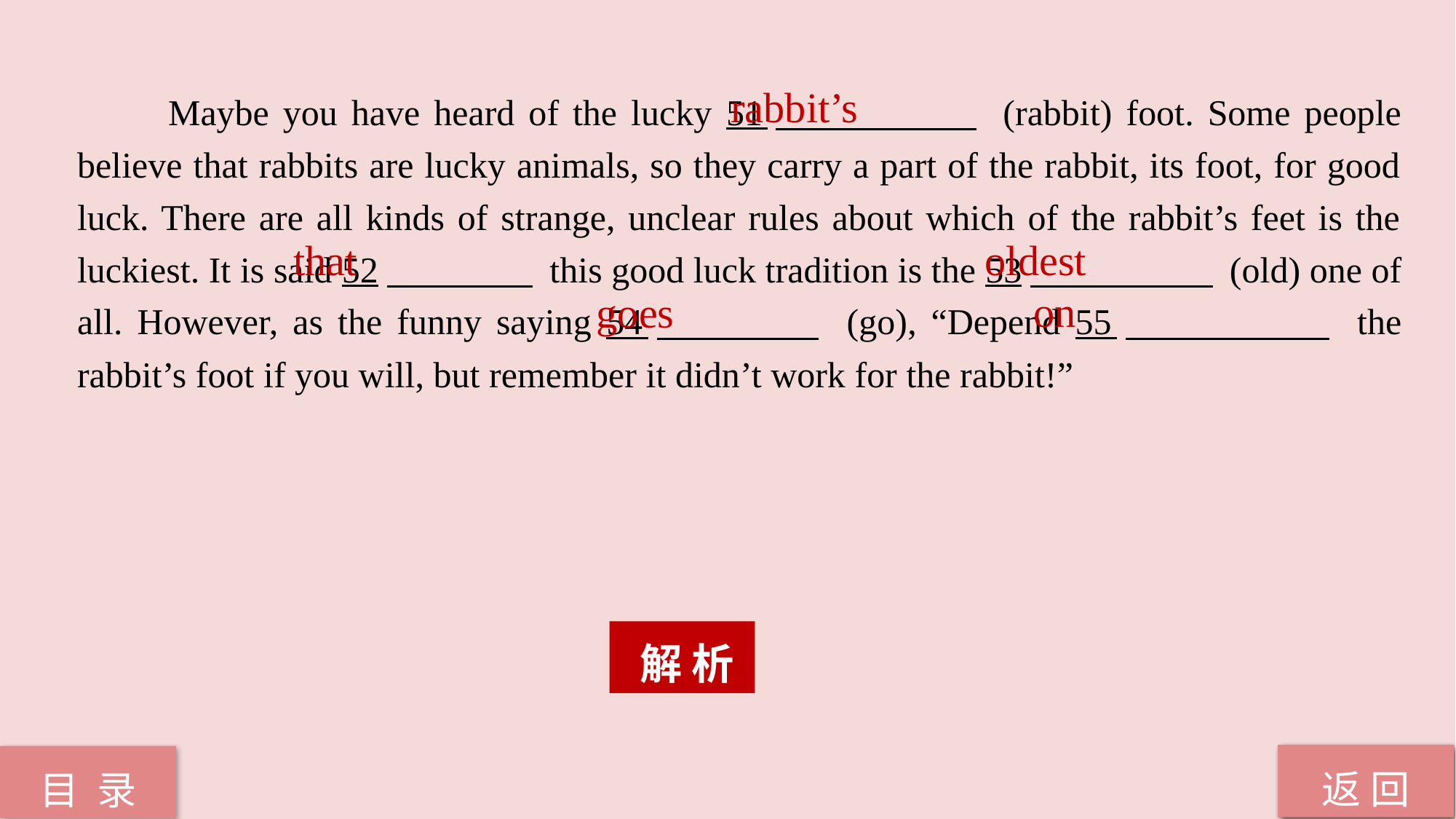

Maybe you have heard of the lucky 51　　　　　 (rabbit) foot. Some people believe that rabbits are lucky animals, so they carry a part of the rabbit, its foot, for good luck. There are all kinds of strange, unclear rules about which of the rabbit’s feet is the luckiest. It is said 52　　　　 this good luck tradition is the 53　　　　　 (old) one of all. However, as the funny saying 54　　　　 (go), “Depend 55　　　　　 the rabbit’s foot if you will, but remember it didn’t work for the rabbit!”

rabbit’s
oldest
that
on
goes
 解 析
返 回